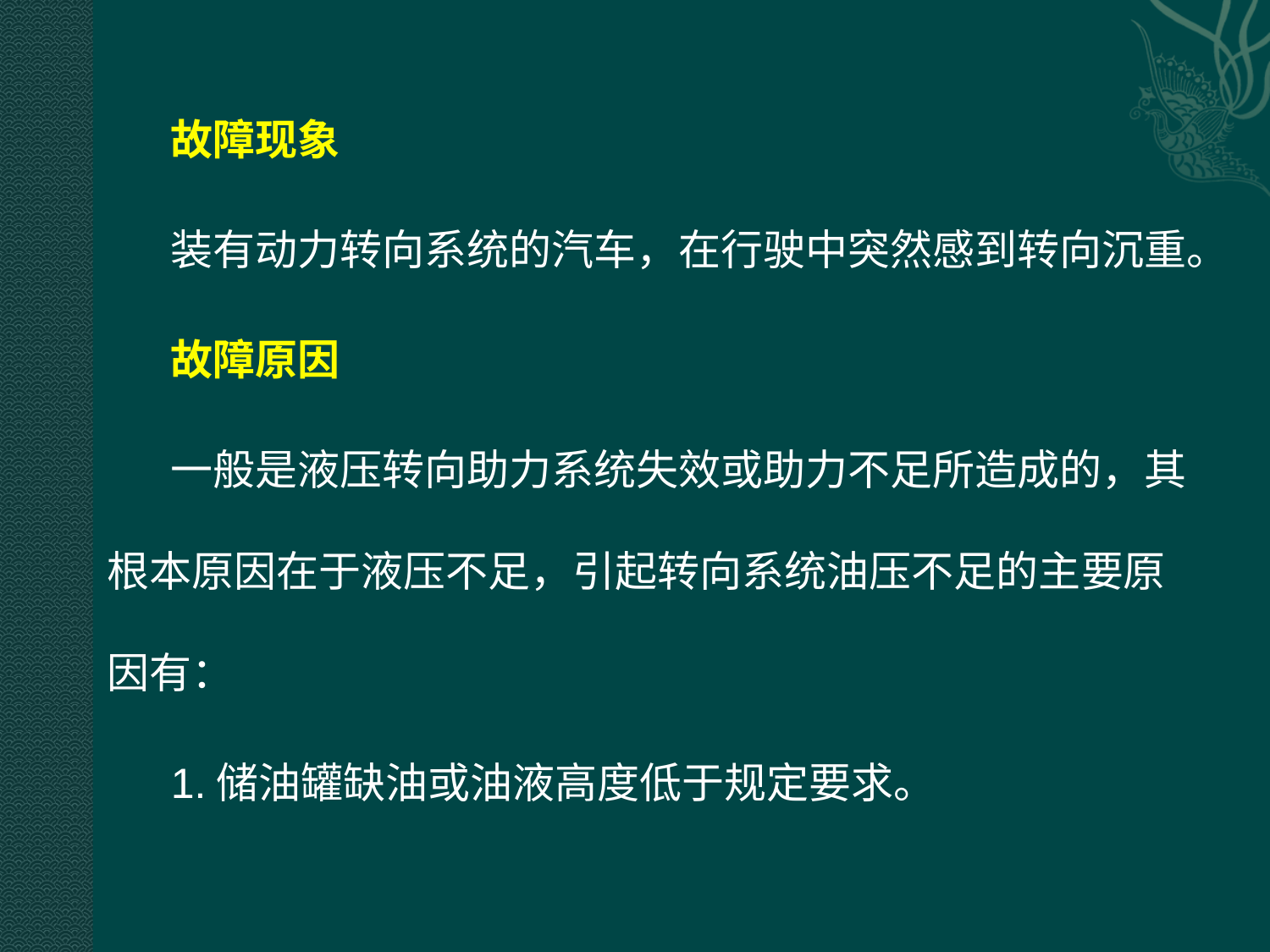

故障现象
装有动力转向系统的汽车，在行驶中突然感到转向沉重。
故障原因
一般是液压转向助力系统失效或助力不足所造成的，其根本原因在于液压不足，引起转向系统油压不足的主要原因有：
1.储油罐缺油或油液高度低于规定要求。